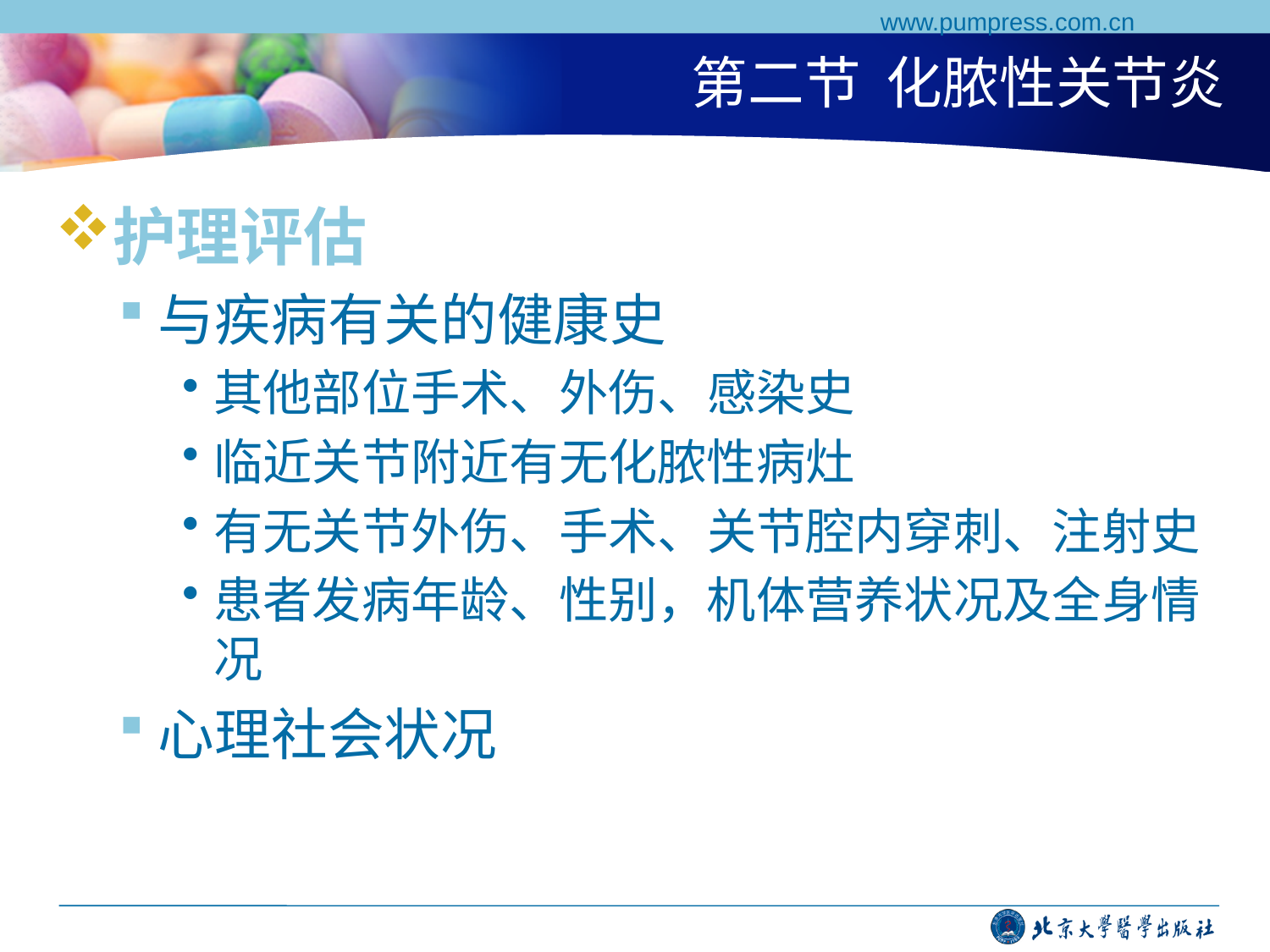

www.pumpress.com.cn
# 第二节  化脓性关节炎
护理评估
与疾病有关的健康史
其他部位手术、外伤、感染史
临近关节附近有无化脓性病灶
有无关节外伤、手术、关节腔内穿刺、注射史
患者发病年龄、性别，机体营养状况及全身情况
心理社会状况